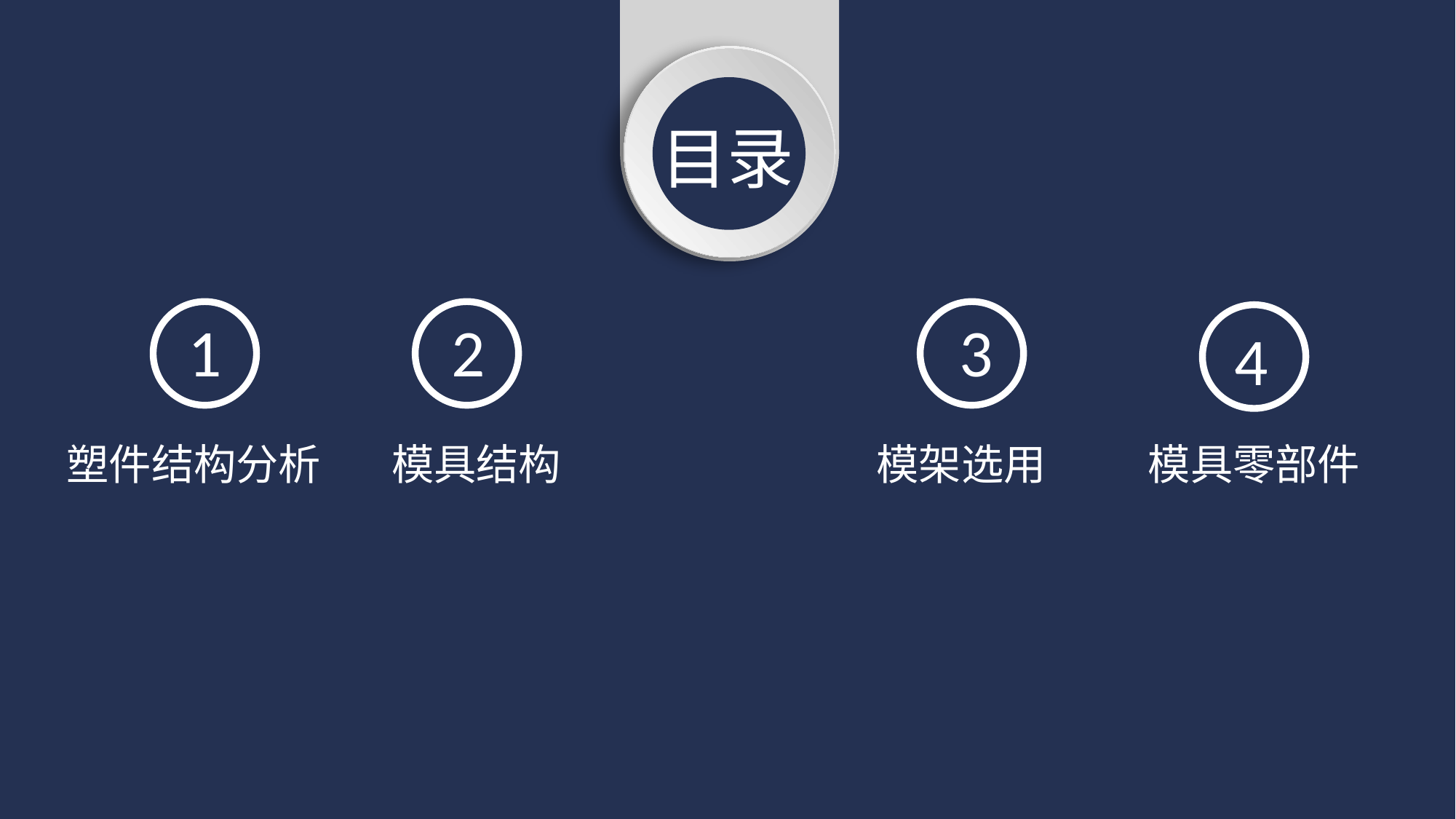

目录

1
2
3
4
塑件结构分析
模具结构
模架选用
模具零部件